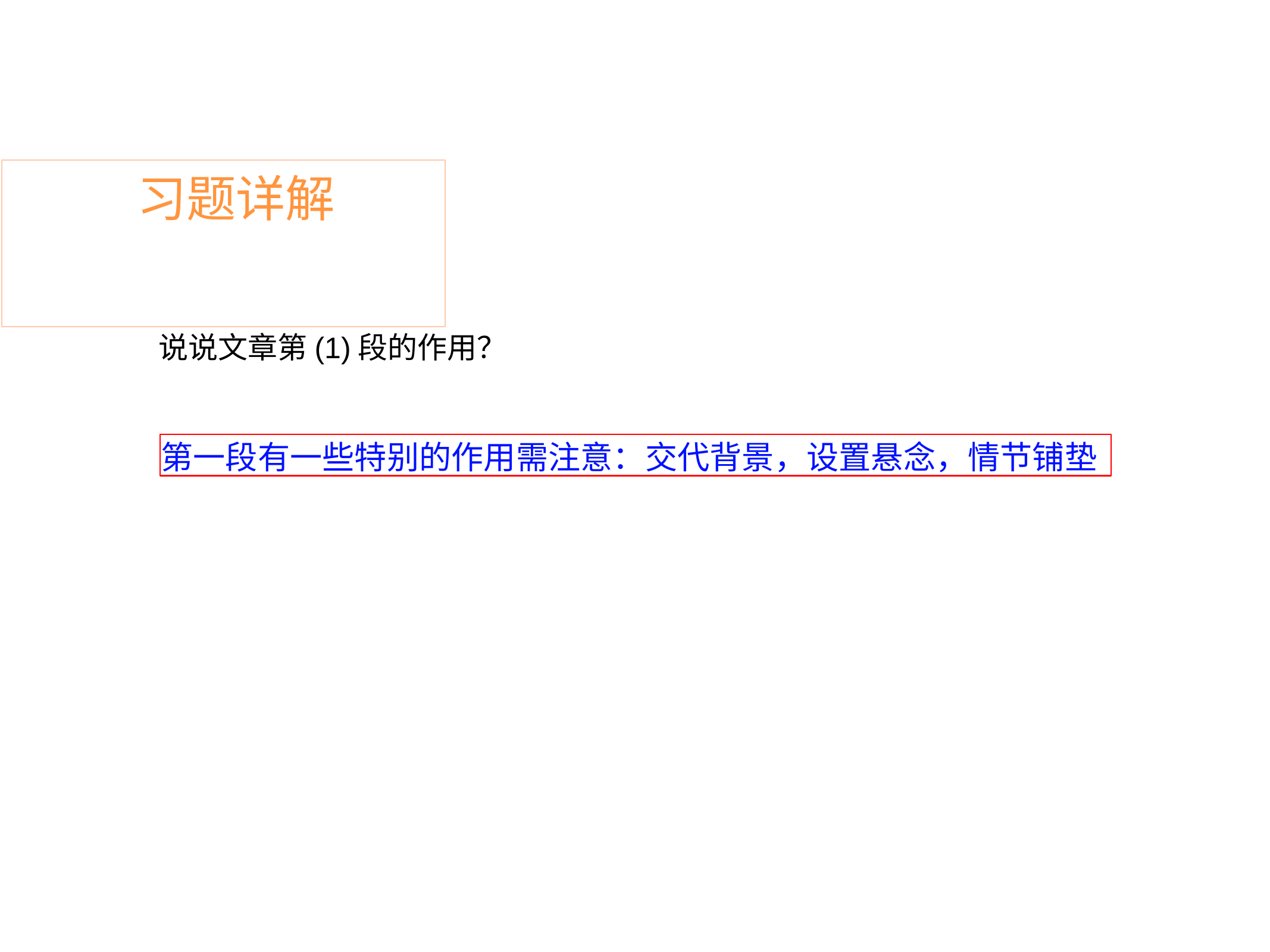

# 习题详解
说说文章第(1)段的作用？
第一段有一些特别的作用需注意：交代背景，设置悬念，情节铺垫